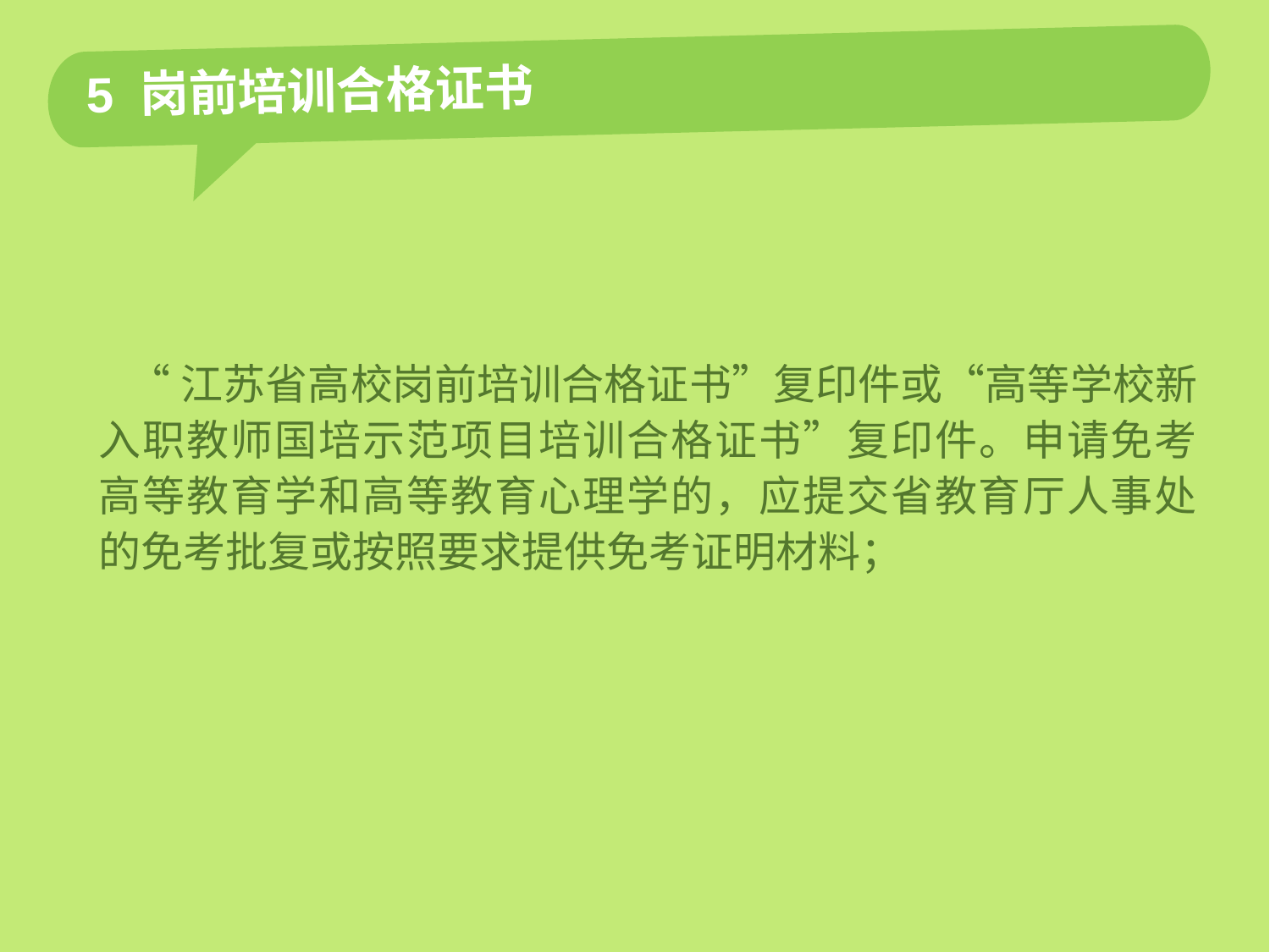

# 5 岗前培训合格证书

      “江苏省高校岗前培训合格证书”复印件或“高等学校新入职教师国培示范项目培训合格证书”复印件。申请免考高等教育学和高等教育心理学的，应提交省教育厅人事处的免考批复或按照要求提供免考证明材料；